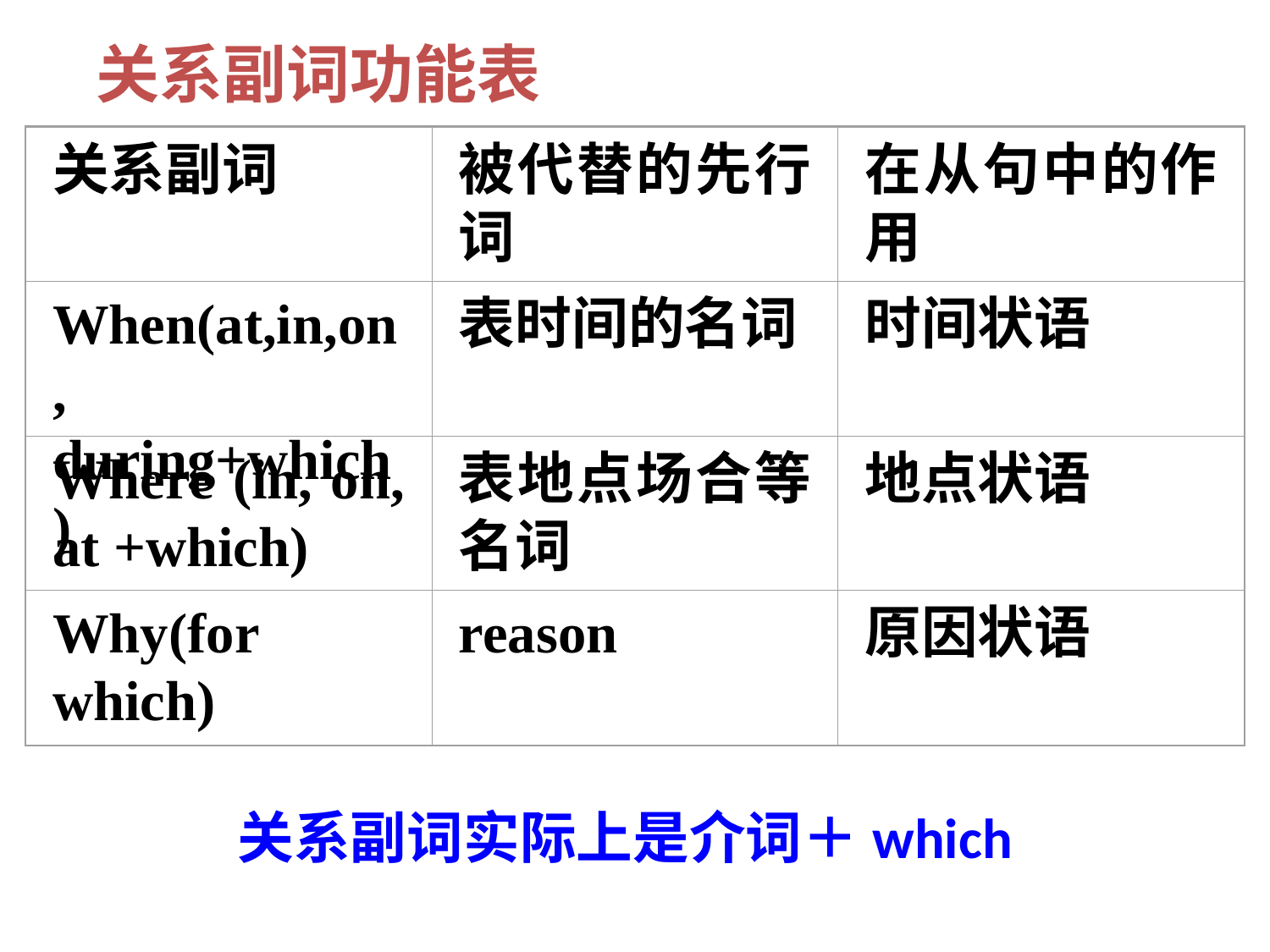

关系副词功能表

关系副词

被代替的先行词

在从句中的作用

When(at,in,on, during+which)

表时间的名词

时间状语

Where (in, on, at +which)

表地点场合等名词

地点状语

Why(for which)

reason

原因状语

关系副词实际上是介词＋which